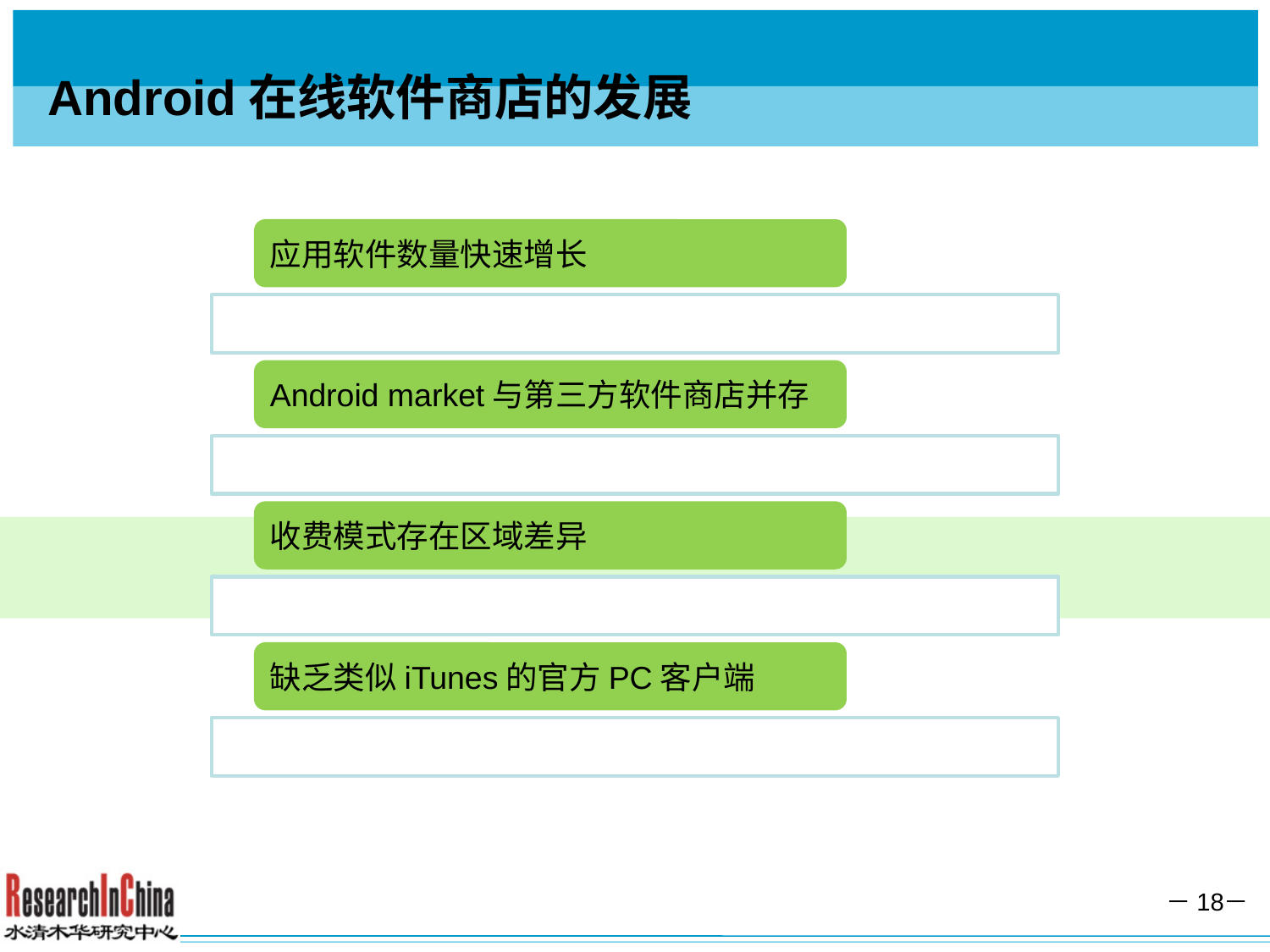

# Android在线软件商店的发展
Android market与第三方软件商店并存
收费模式存在区域差异
缺乏类似iTunes的官方PC客户端
应用软件数量快速增长

－18－